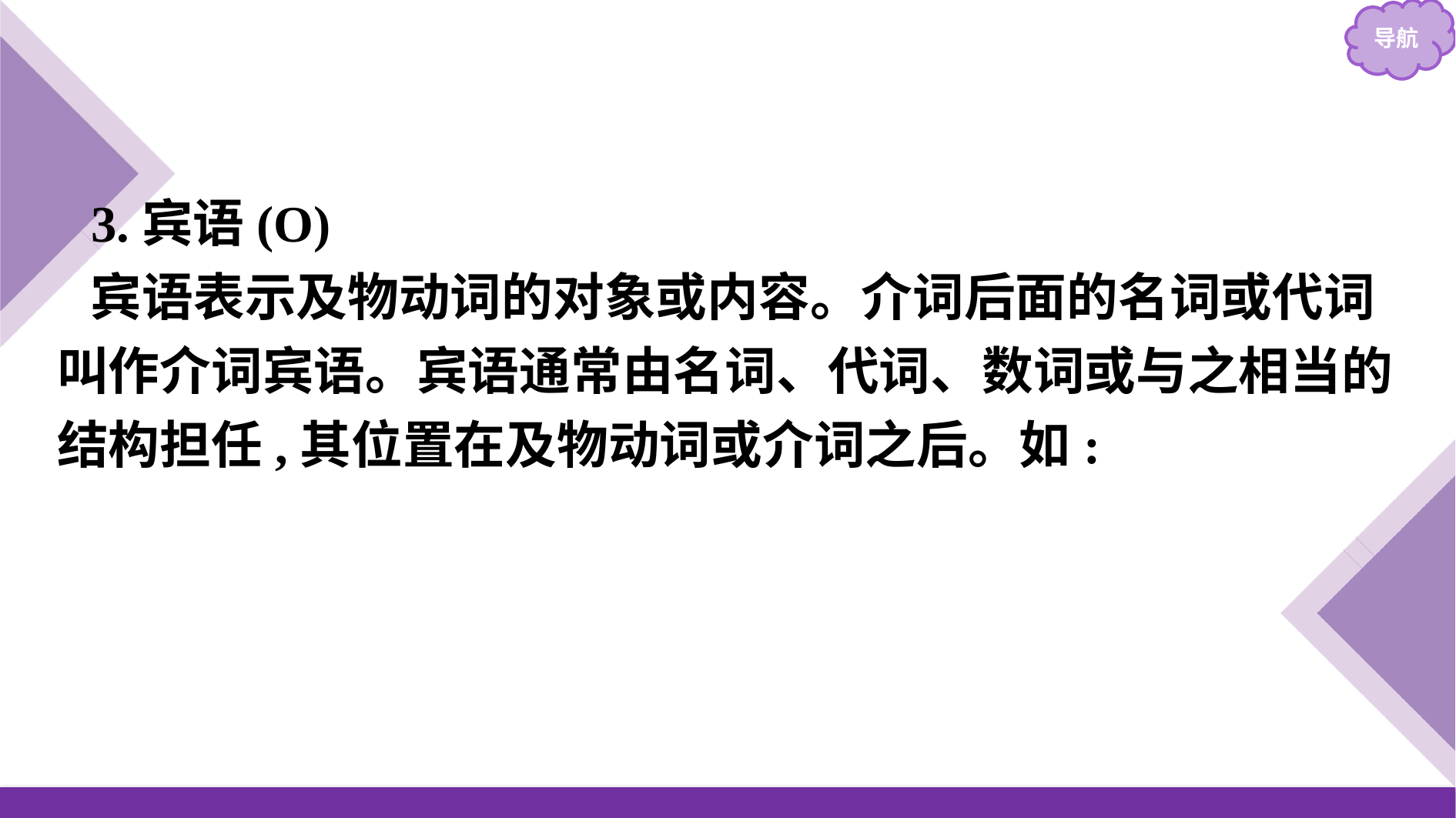

3.宾语(O)
宾语表示及物动词的对象或内容。介词后面的名词或代词叫作介词宾语。宾语通常由名词、代词、数词或与之相当的结构担任,其位置在及物动词或介词之后。如: